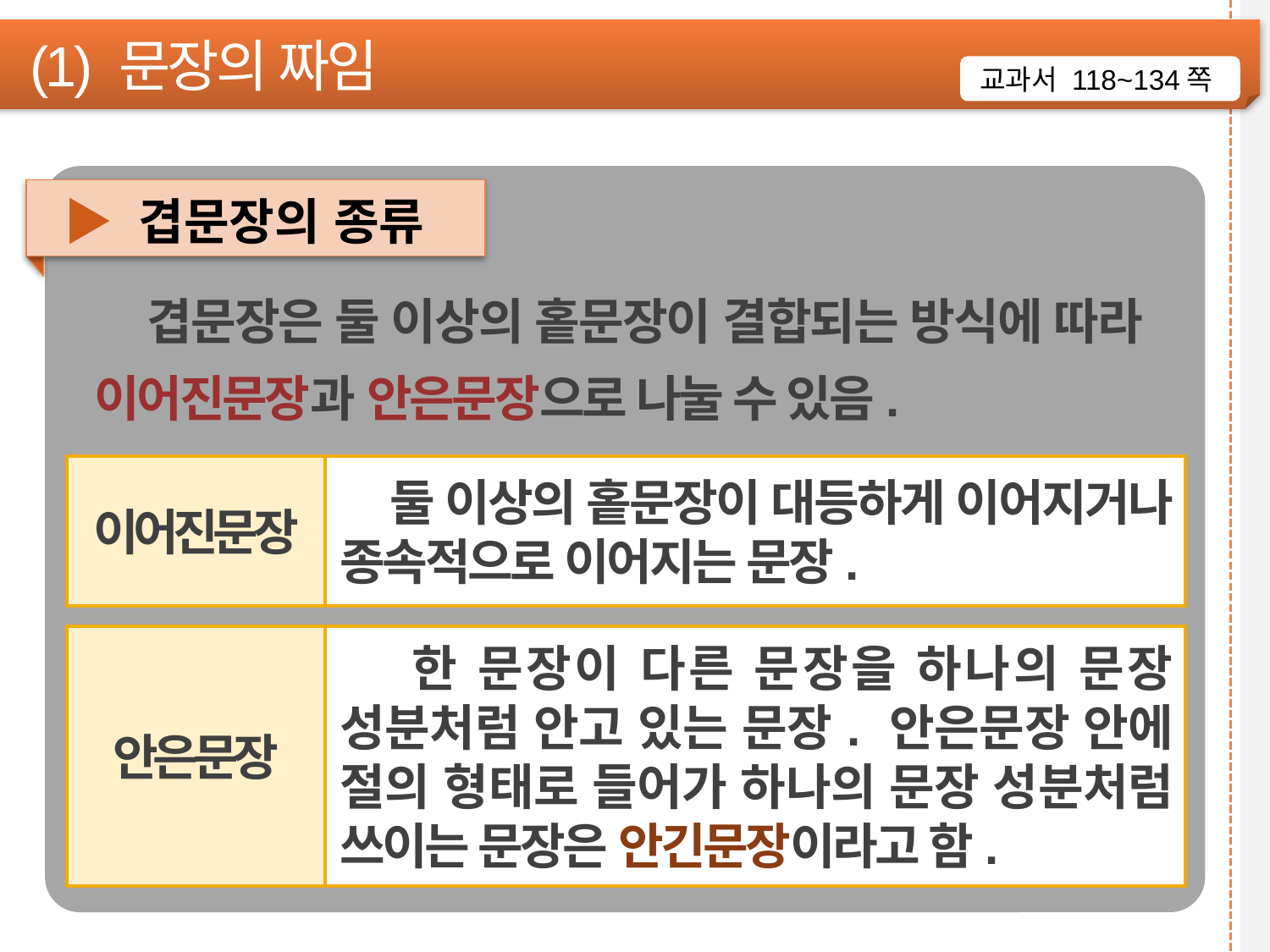

(1) 문장의 짜임
교과서 118~134쪽

▶ 겹문장의 종류

   겹문장은 둘 이상의 홑문장이 결합되는 방식에 따라 이어진문장과 안은문장으로 나눌 수 있음.
이어진문장
   둘 이상의 홑문장이 대등하게 이어지거나 종속적으로 이어지는 문장.
안은문장
   한 문장이 다른 문장을 하나의 문장 성분처럼 안고 있는 문장. 안은문장 안에 절의 형태로 들어가 하나의 문장 성분처럼 쓰이는 문장은 안긴문장이라고 함.